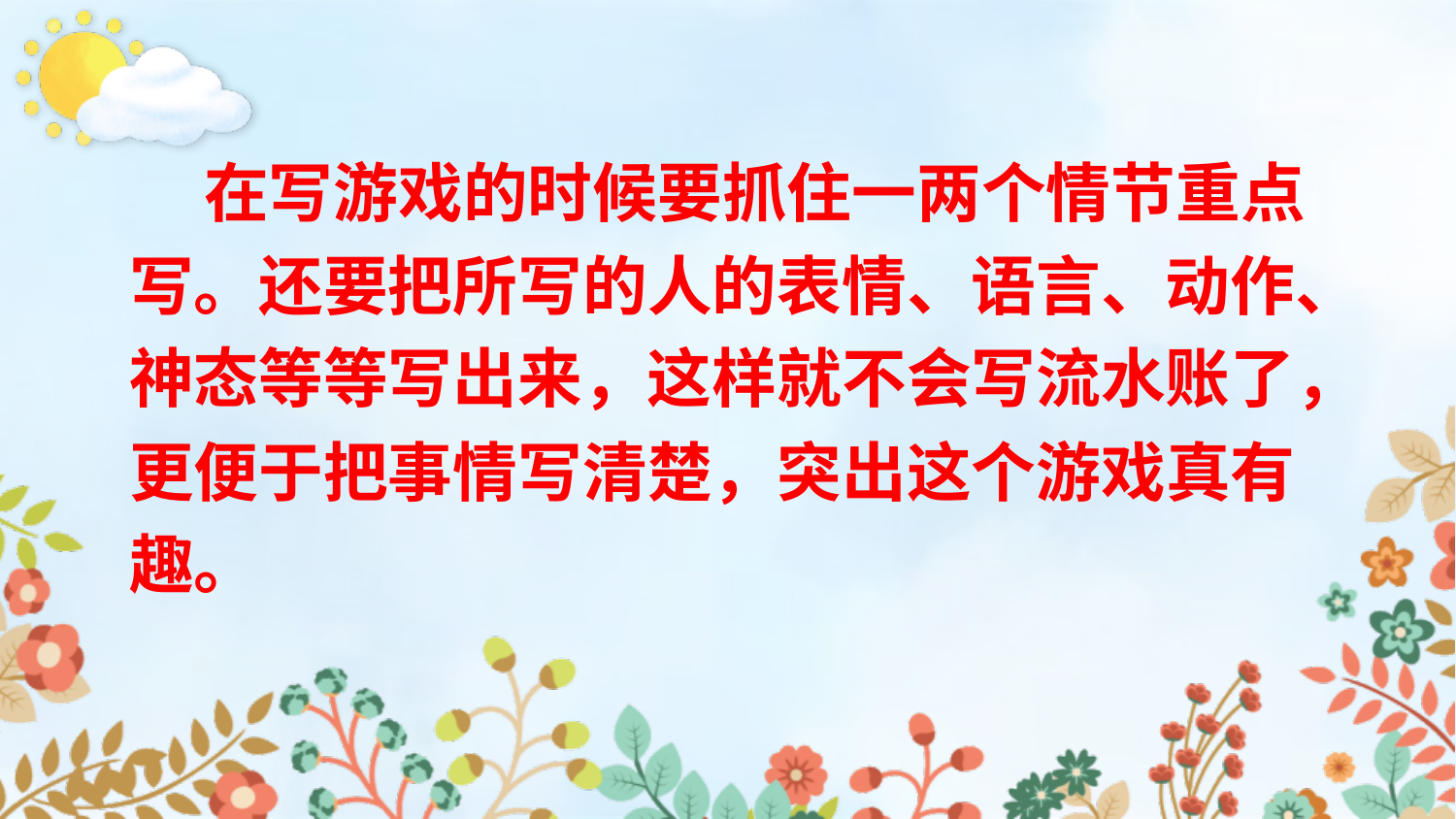

在写游戏的时候要抓住一两个情节重点写。还要把所写的人的表情、语言、动作、神态等等写出来，这样就不会写流水账了，更便于把事情写清楚，突出这个游戏真有趣。